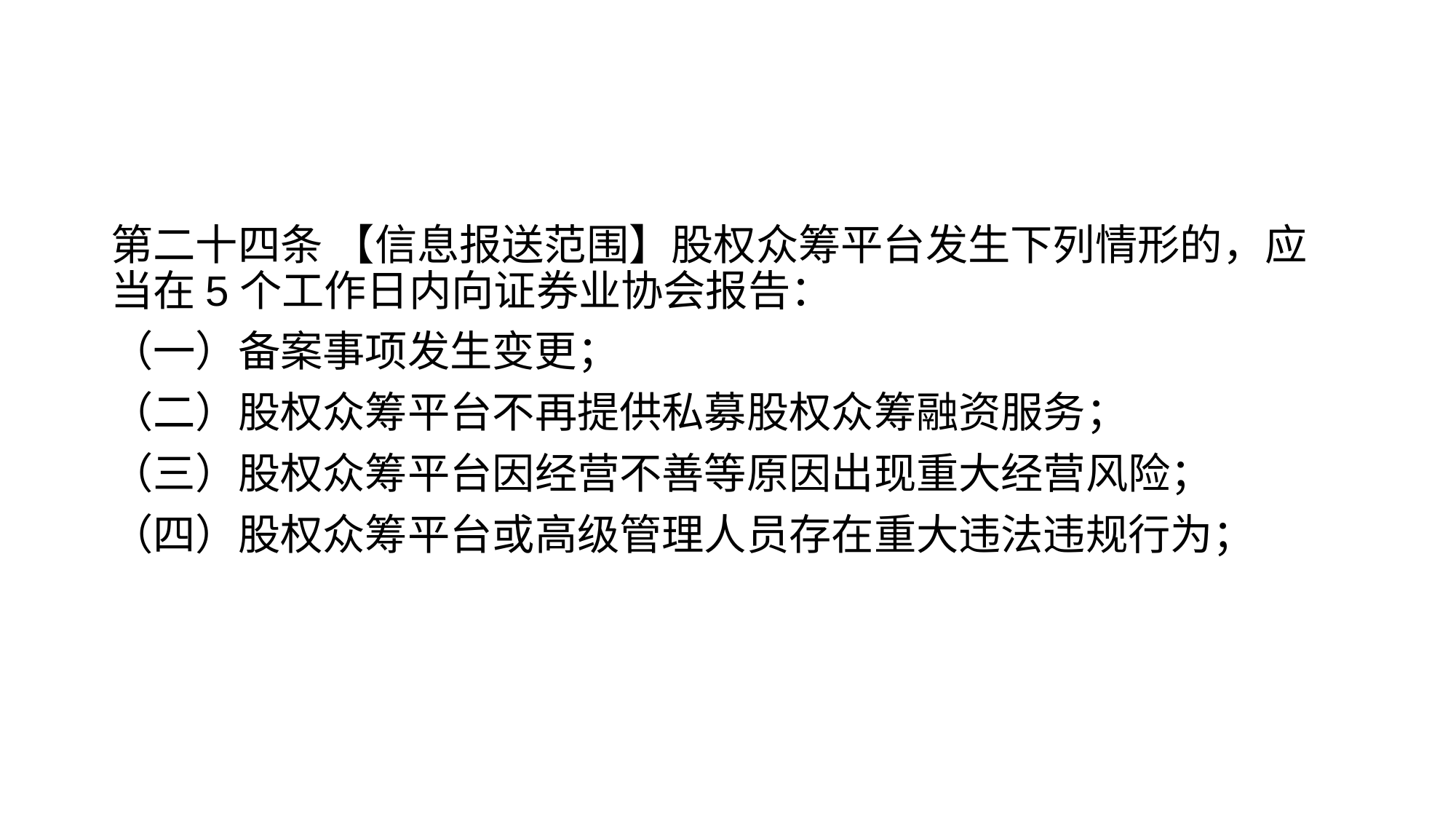

#
第二十四条 【信息报送范围】股权众筹平台发生下列情形的，应当在5个工作日内向证券业协会报告：
（一）备案事项发生变更；
（二）股权众筹平台不再提供私募股权众筹融资服务；
（三）股权众筹平台因经营不善等原因出现重大经营风险；
（四）股权众筹平台或高级管理人员存在重大违法违规行为；